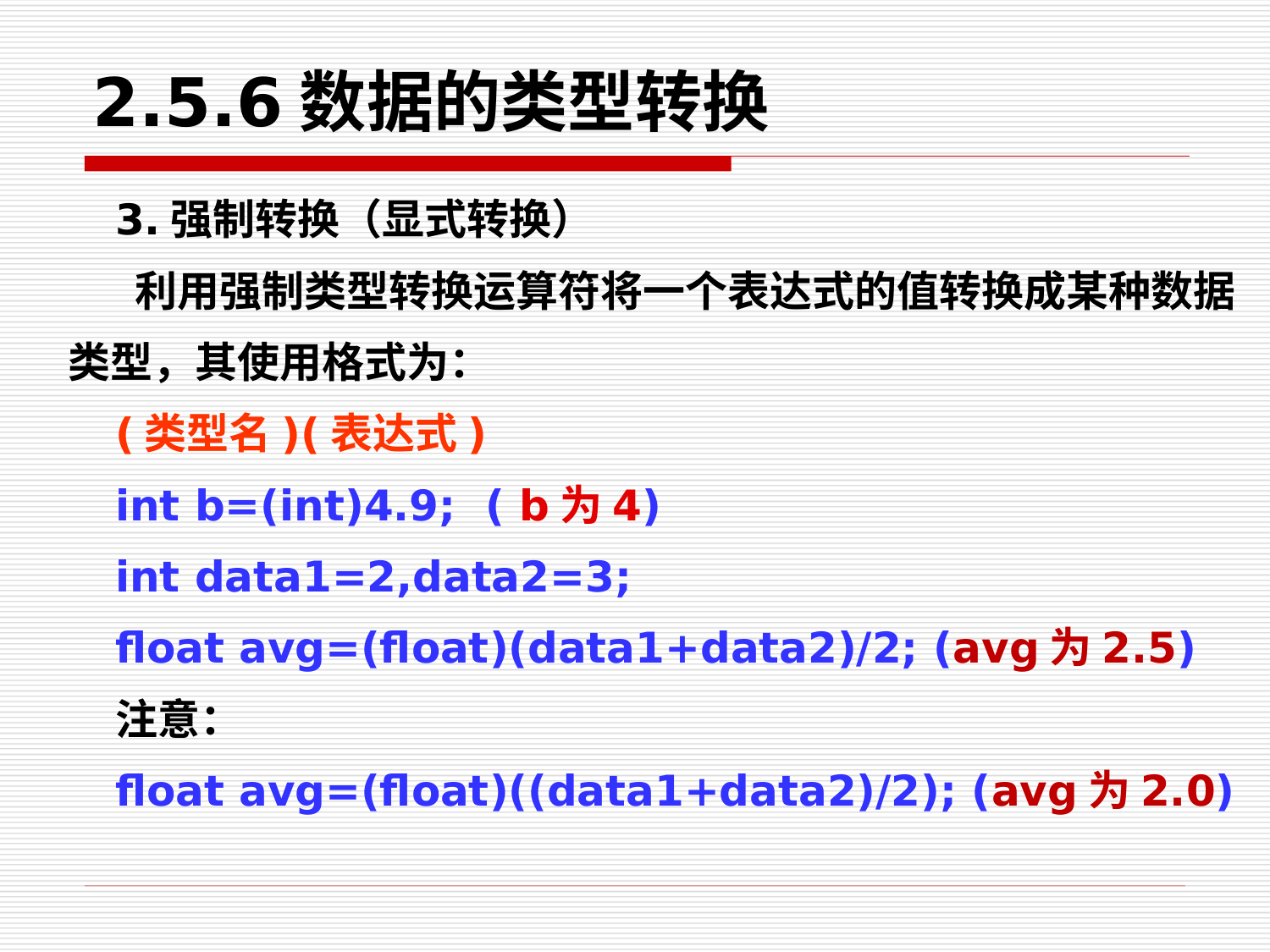

# 2.5.6数据的类型转换
3.强制转换（显式转换）
 利用强制类型转换运算符将一个表达式的值转换成某种数据类型，其使用格式为：
(类型名)(表达式)
int b=(int)4.9;  ( b为4)
int data1=2,data2=3;
float avg=(float)(data1+data2)/2; (avg为2.5)
注意：
float avg=(float)((data1+data2)/2); (avg为2.0)